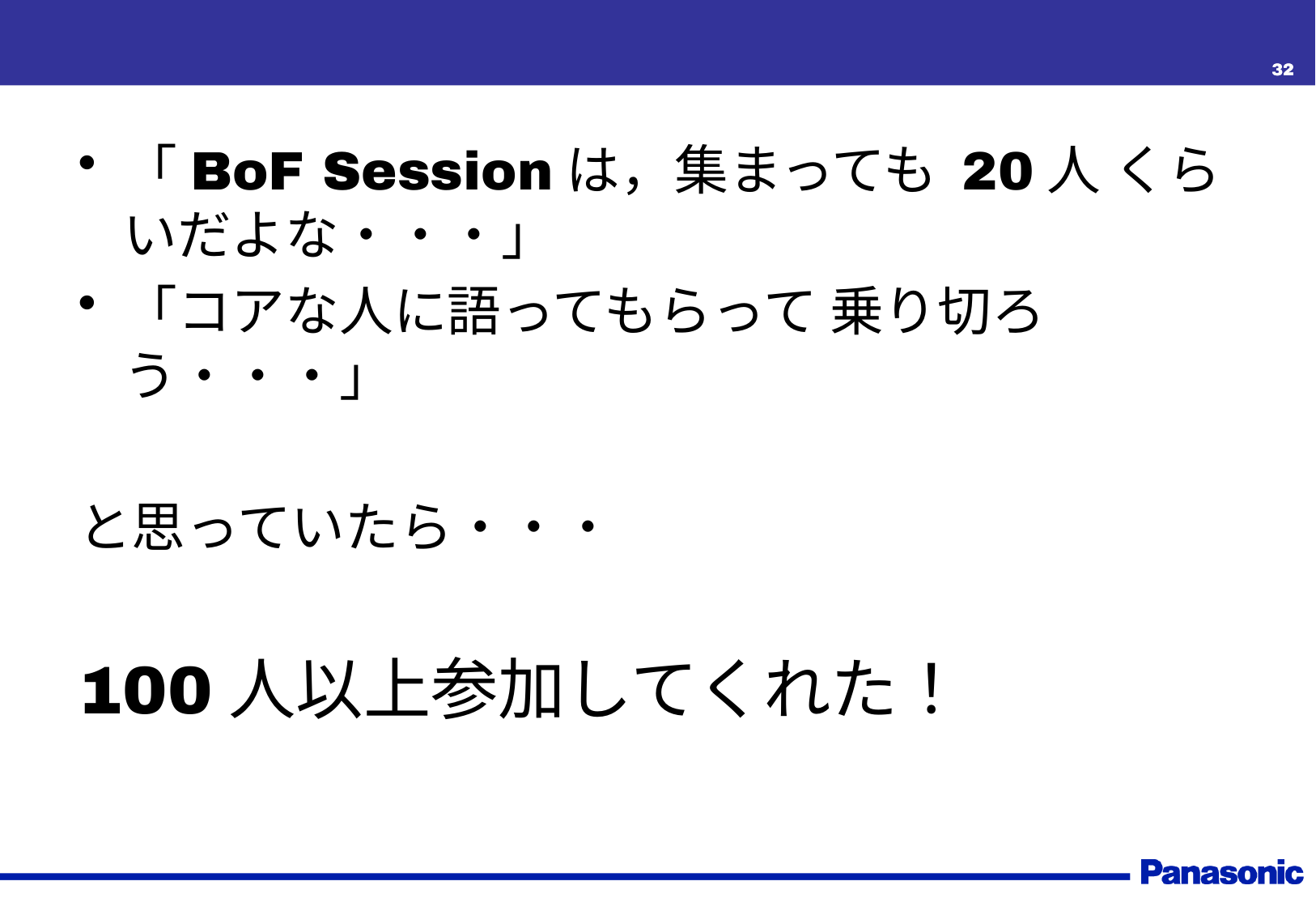

#
32
32
「BoF Sessionは，集まっても 20人 くらいだよな・・・」
「コアな人に語ってもらって 乗り切ろう・・・」

と思っていたら・・・

100人以上参加してくれた！